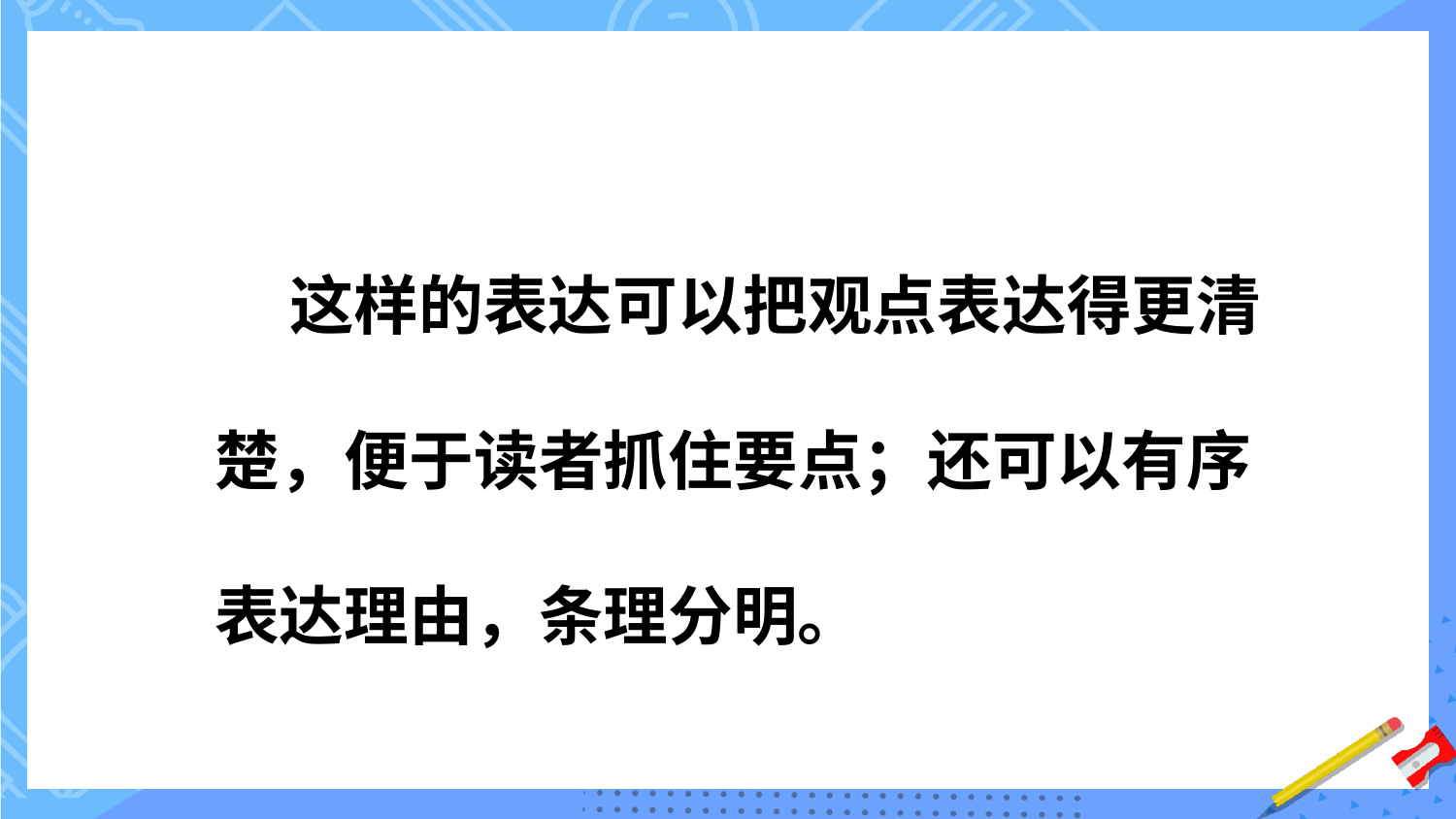

这样的表达可以把观点表达得更清楚，便于读者抓住要点；还可以有序表达理由，条理分明。